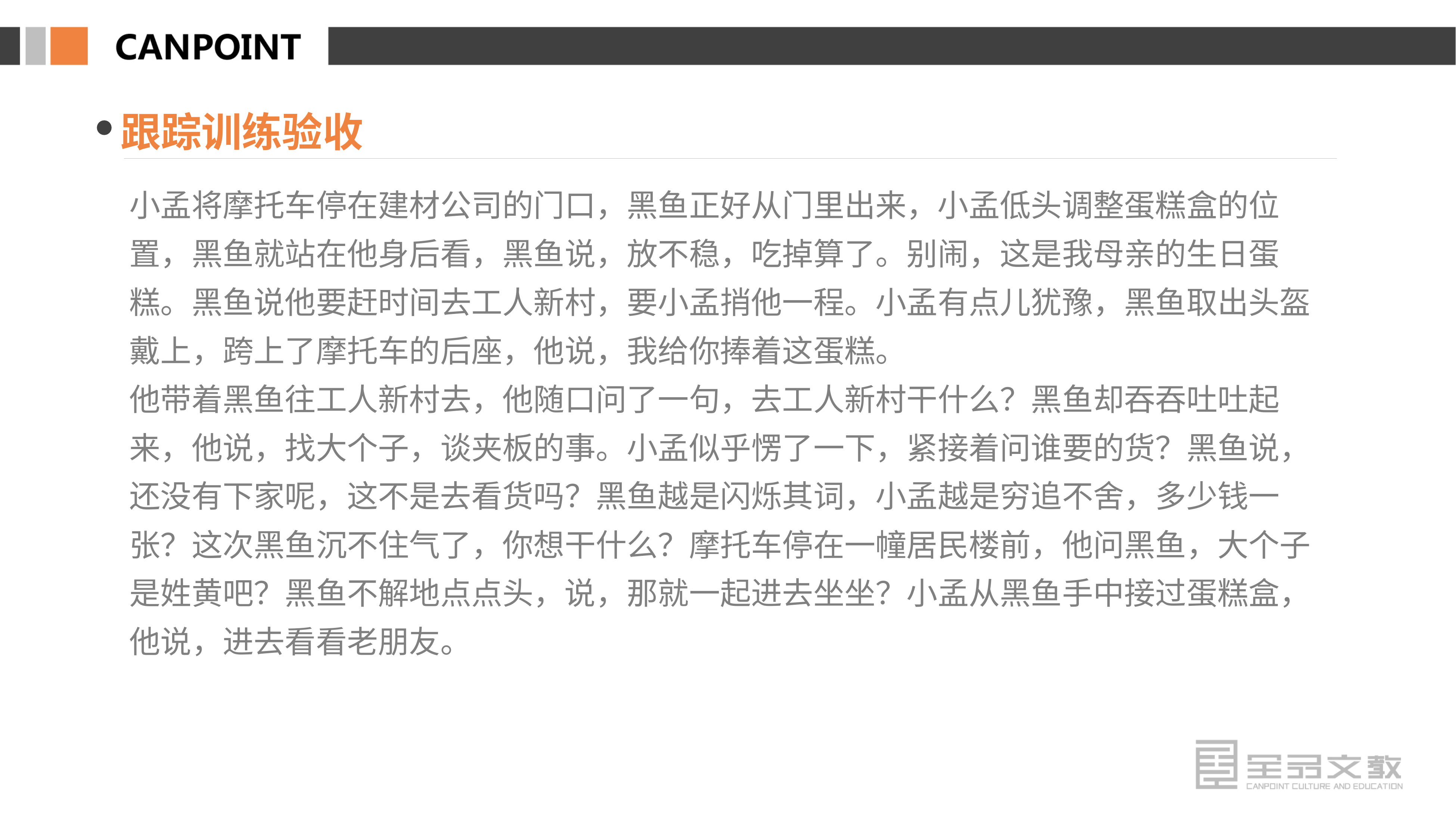

跟踪训练验收

小孟将摩托车停在建材公司的门口，黑鱼正好从门里出来，小孟低头调整蛋糕盒的位置，黑鱼就站在他身后看，黑鱼说，放不稳，吃掉算了。别闹，这是我母亲的生日蛋糕。黑鱼说他要赶时间去工人新村，要小孟捎他一程。小孟有点儿犹豫，黑鱼取出头盔戴上，跨上了摩托车的后座，他说，我给你捧着这蛋糕。
他带着黑鱼往工人新村去，他随口问了一句，去工人新村干什么？黑鱼却吞吞吐吐起来，他说，找大个子，谈夹板的事。小孟似乎愣了一下，紧接着问谁要的货？黑鱼说，还没有下家呢，这不是去看货吗？黑鱼越是闪烁其词，小孟越是穷追不舍，多少钱一张？这次黑鱼沉不住气了，你想干什么？摩托车停在一幢居民楼前，他问黑鱼，大个子是姓黄吧？黑鱼不解地点点头，说，那就一起进去坐坐？小孟从黑鱼手中接过蛋糕盒，他说，进去看看老朋友。